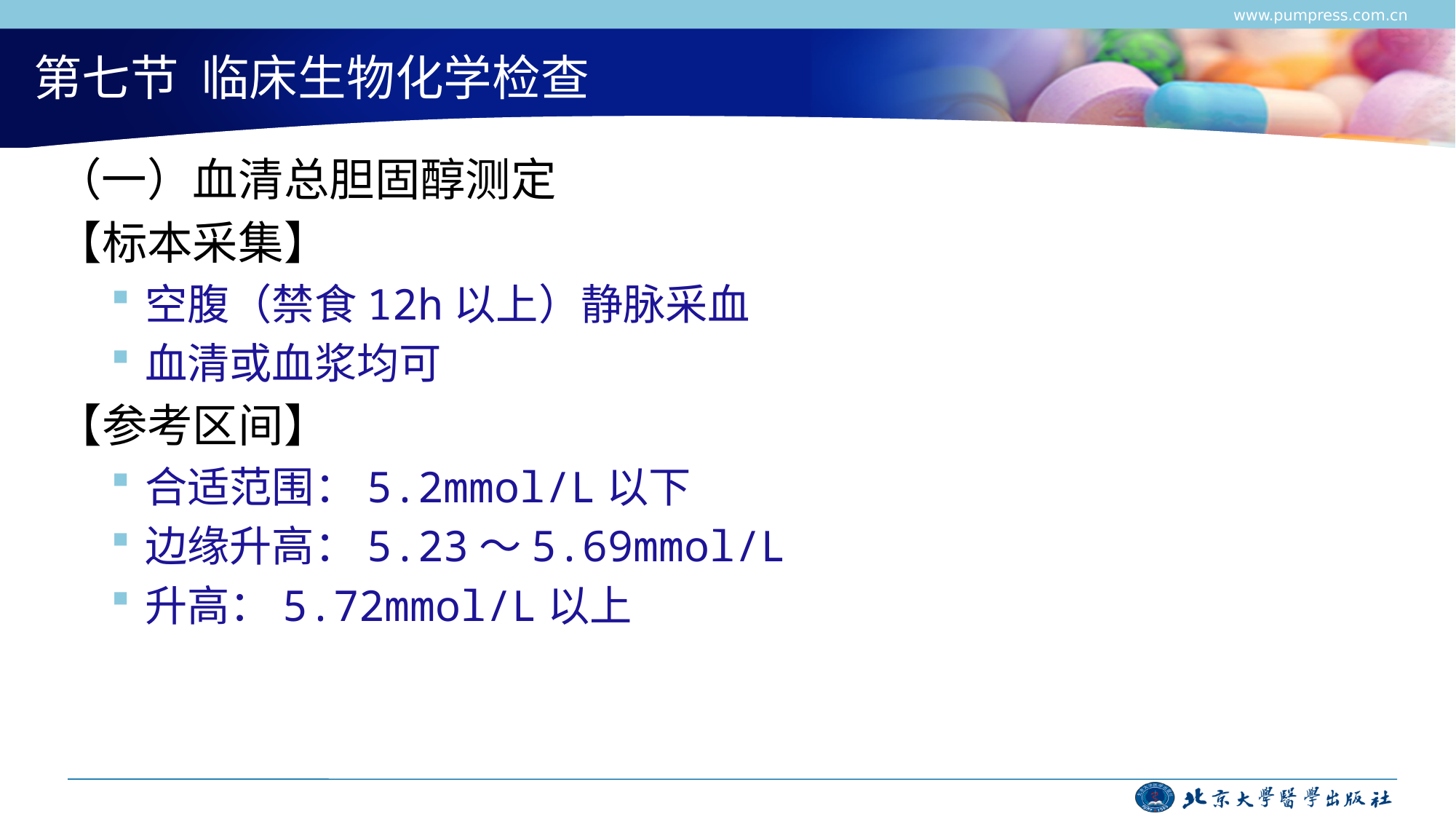

www.pumpress.com.cn
# 第七节  临床生物化学检查
（一）血清总胆固醇测定
【标本采集】
空腹（禁食12h以上）静脉采血
血清或血浆均可
【参考区间】
合适范围：5.2mmol/L以下
边缘升高：5.23～5.69mmol/L
升高：5.72mmol/L以上